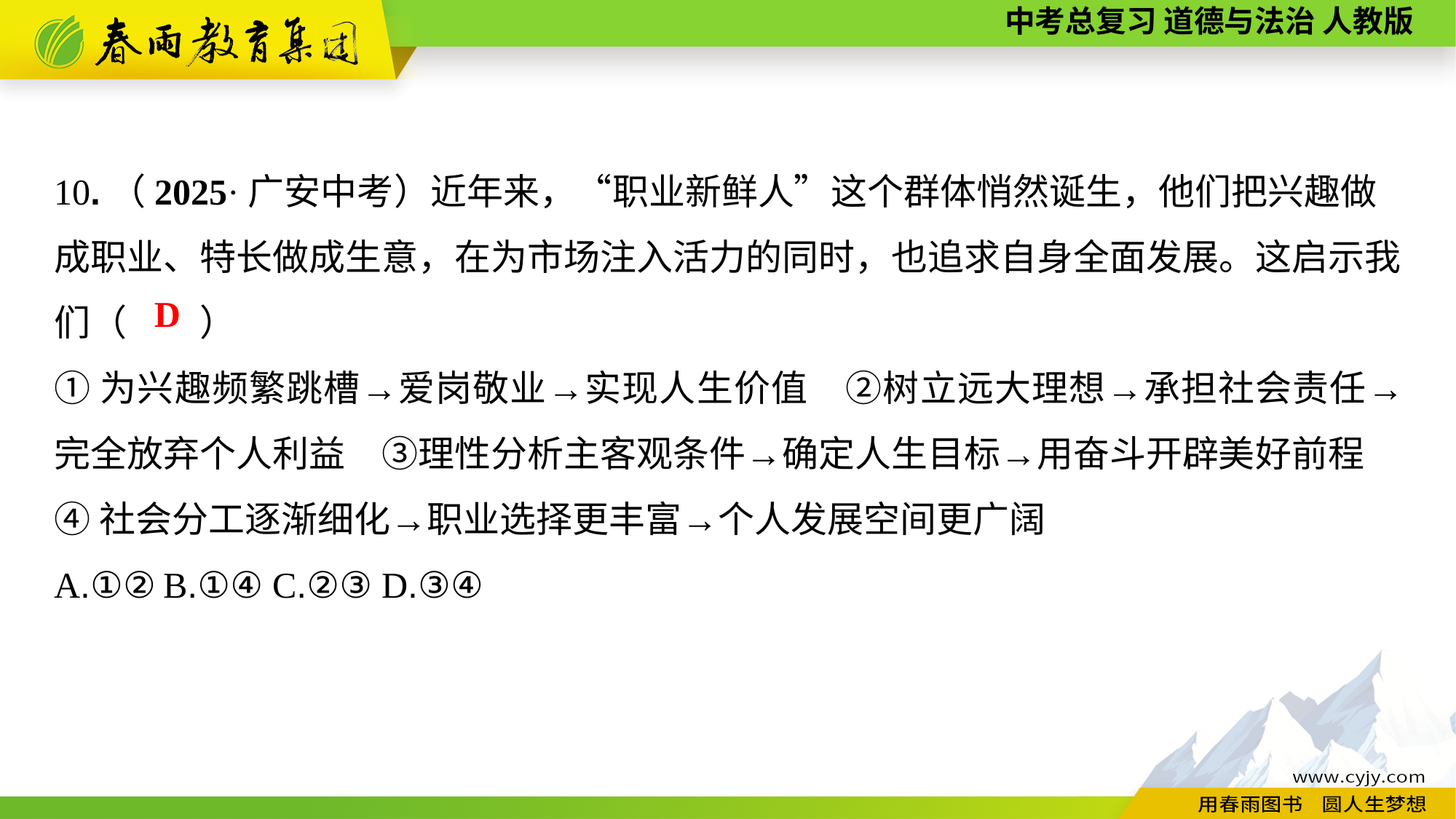

10.（2025·广安中考）近年来，“职业新鲜人”这个群体悄然诞生，他们把兴趣做成职业、特长做成生意，在为市场注入活力的同时，也追求自身全面发展。这启示我
们（　　）
①为兴趣频繁跳槽→爱岗敬业→实现人生价值　②树立远大理想→承担社会责任→完全放弃个人利益　③理性分析主客观条件→确定人生目标→用奋斗开辟美好前程
④社会分工逐渐细化→职业选择更丰富→个人发展空间更广阔
A.①②	B.①④	C.②③	D.③④
D